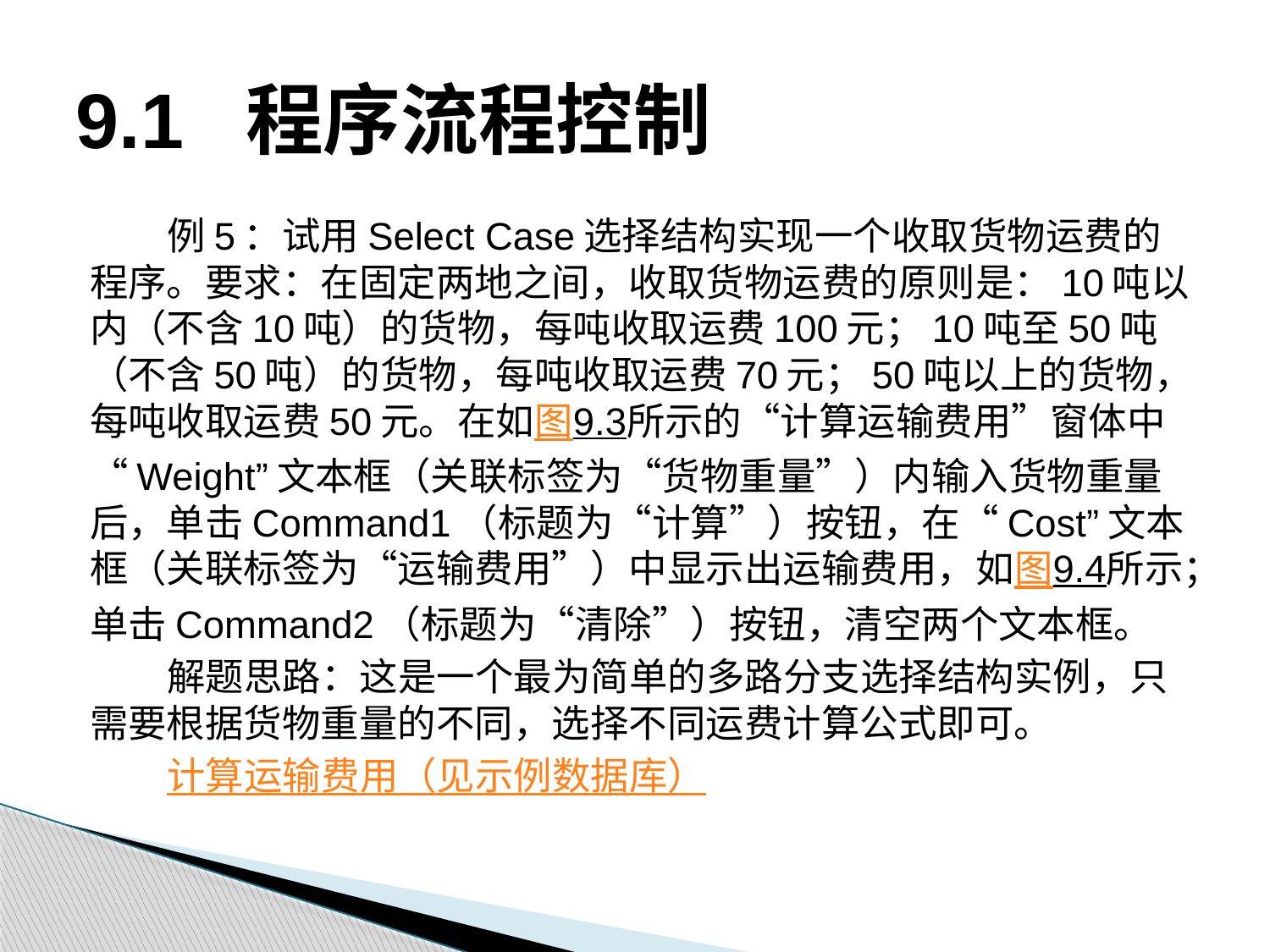

# 9.1  程序流程控制
例5：试用Select Case选择结构实现一个收取货物运费的程序。要求：在固定两地之间，收取货物运费的原则是：10吨以内（不含10吨）的货物，每吨收取运费100元；10吨至50吨（不含50吨）的货物，每吨收取运费70元；50吨以上的货物，每吨收取运费50元。在如图9.3所示的“计算运输费用”窗体中“Weight”文本框（关联标签为“货物重量”）内输入货物重量后，单击Command1（标题为“计算”）按钮，在“Cost”文本框（关联标签为“运输费用”）中显示出运输费用，如图9.4所示；单击Command2（标题为“清除”）按钮，清空两个文本框。
解题思路：这是一个最为简单的多路分支选择结构实例，只需要根据货物重量的不同，选择不同运费计算公式即可。
计算运输费用（见示例数据库）